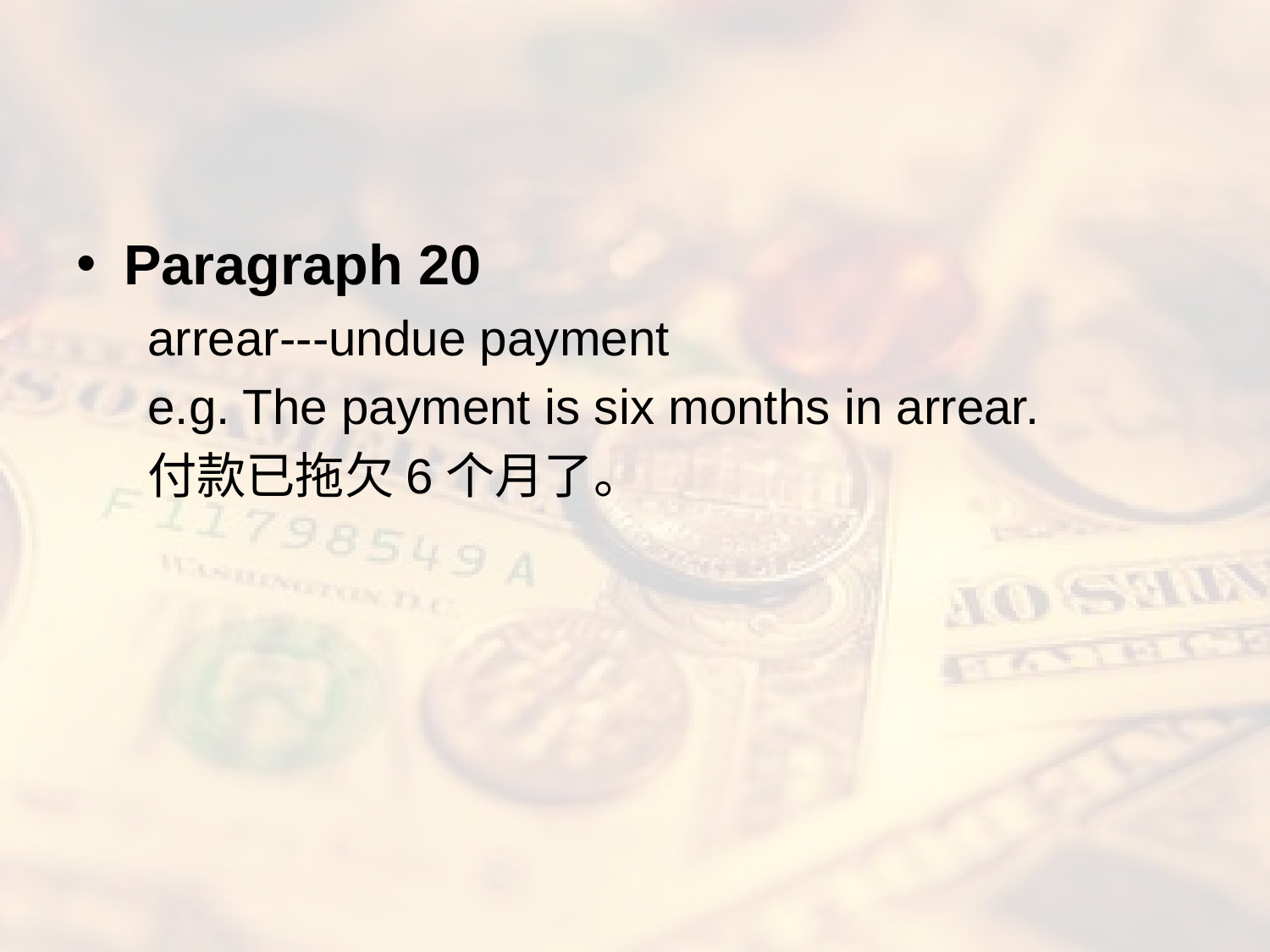

#
Paragraph 20
arrear---undue payment
e.g. The payment is six months in arrear.
付款已拖欠6个月了。